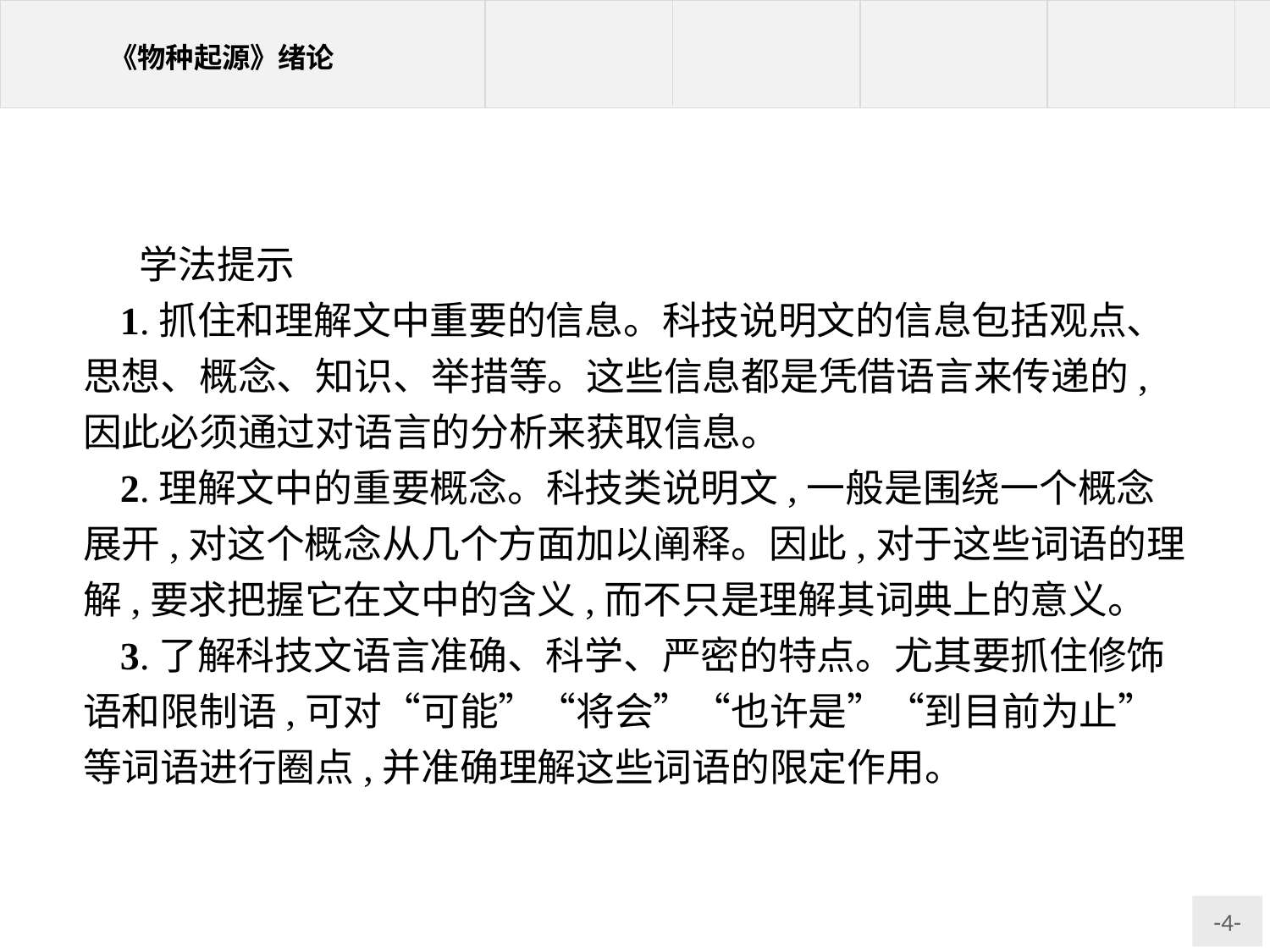

学法提示
1.抓住和理解文中重要的信息。科技说明文的信息包括观点、思想、概念、知识、举措等。这些信息都是凭借语言来传递的,因此必须通过对语言的分析来获取信息。
2.理解文中的重要概念。科技类说明文,一般是围绕一个概念展开,对这个概念从几个方面加以阐释。因此,对于这些词语的理解,要求把握它在文中的含义,而不只是理解其词典上的意义。
3.了解科技文语言准确、科学、严密的特点。尤其要抓住修饰语和限制语,可对“可能”“将会”“也许是”“到目前为止”等词语进行圈点,并准确理解这些词语的限定作用。